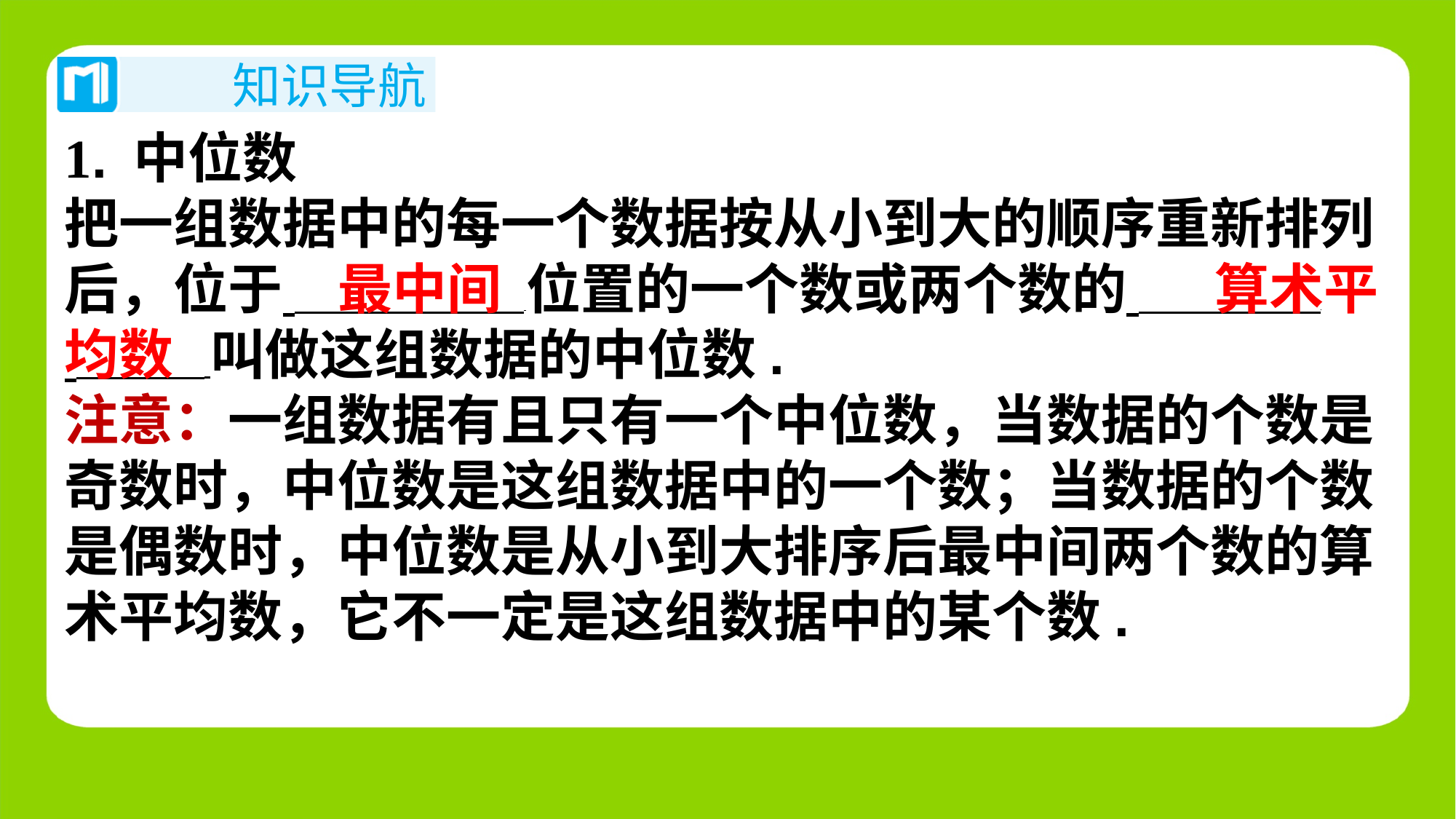

1. 中位数
把一组数据中的每一个数据按从小到大的顺序重新排列
后，位于                                    位置的一个数或两个数的                             ⁠
                     叫做这组数据的中位数.
注意：一组数据有且只有一个中位数，当数据的个数是
奇数时，中位数是这组数据中的一个数；当数据的个数
是偶数时，中位数是从小到大排序后最中间两个数的算
术平均数，它不一定是这组数据中的某个数.
最中间
算术平
均数